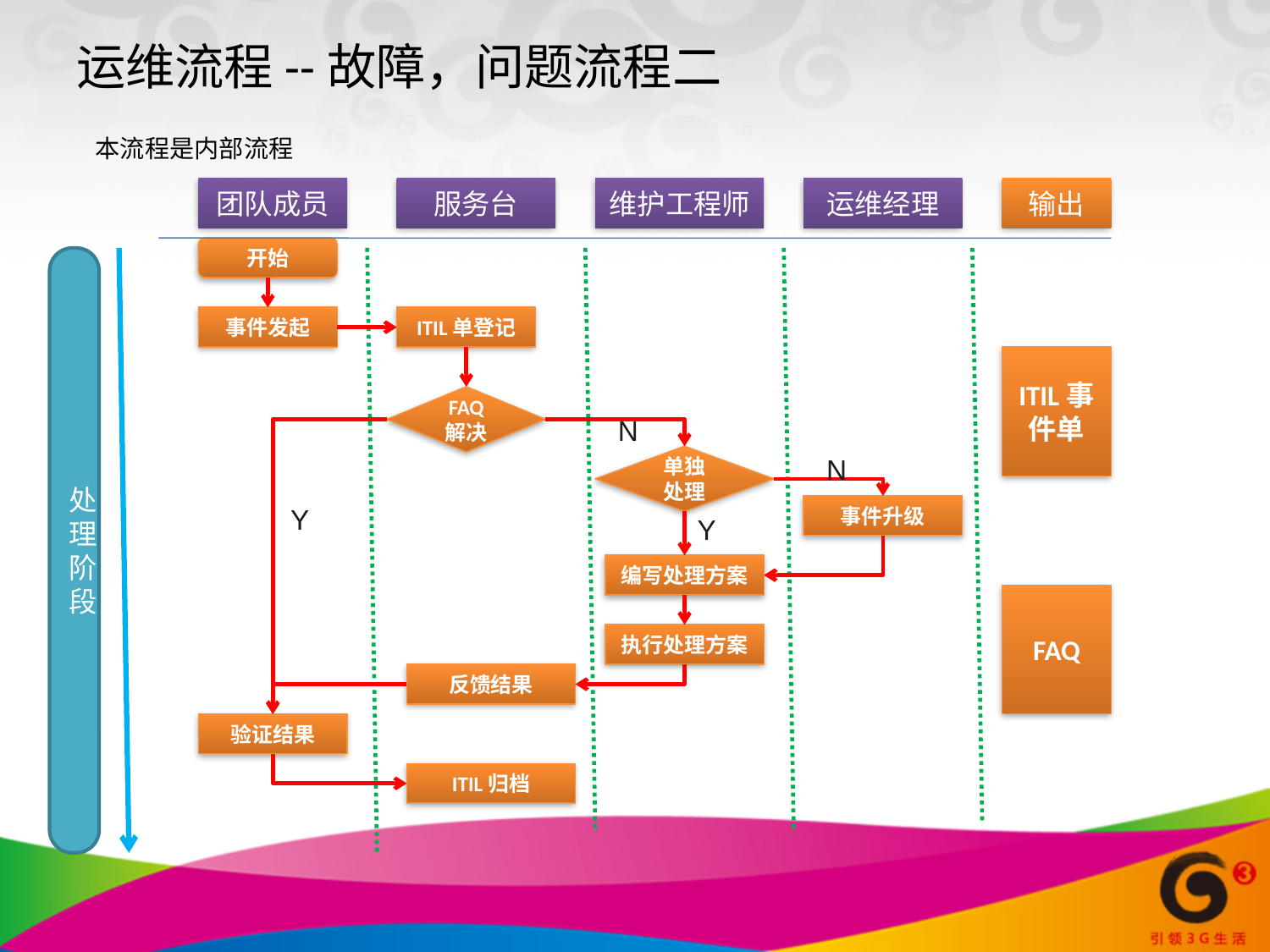

运维流程--故障，问题流程二
     本流程是内部流程
团队成员
服务台
维护工程师
运维经理
输出
开始
处理
阶段
事件发起
ITIL单登记
ITIL事件单
FAQ
解决
N
单独
处理
N
Y
事件升级
Y
编写处理方案
FAQ
执行处理方案
反馈结果
验证结果
ITIL归档